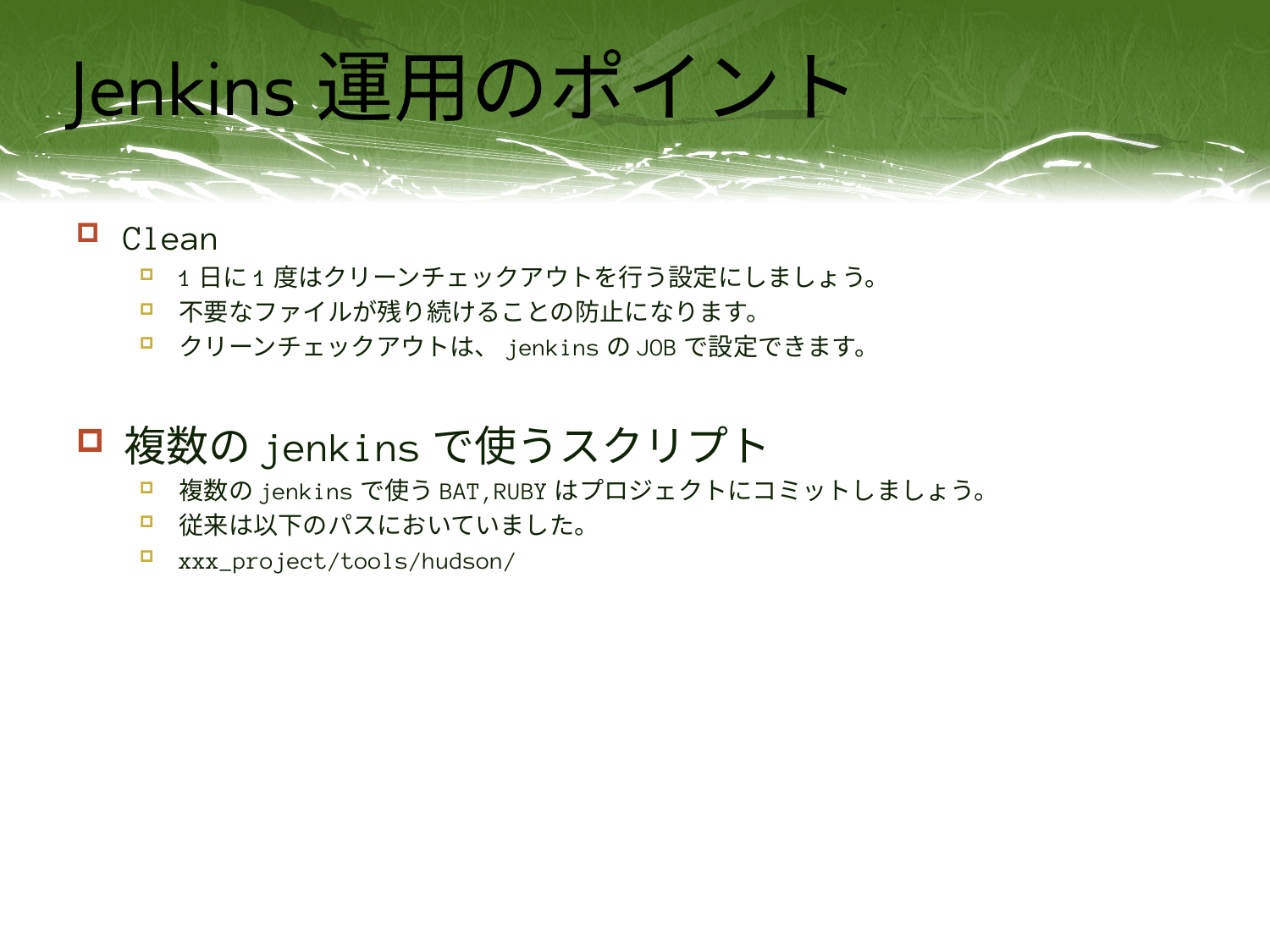

# Jenkins運用のポイント
Clean
1日に1度はクリーンチェックアウトを行う設定にしましょう。
不要なファイルが残り続けることの防止になります。
クリーンチェックアウトは、jenkinsのJOBで設定できます。

複数のjenkinsで使うスクリプト
複数のjenkinsで使うBAT,RUBYはプロジェクトにコミットしましょう。
従来は以下のパスにおいていました。
xxx_project/tools/hudson/